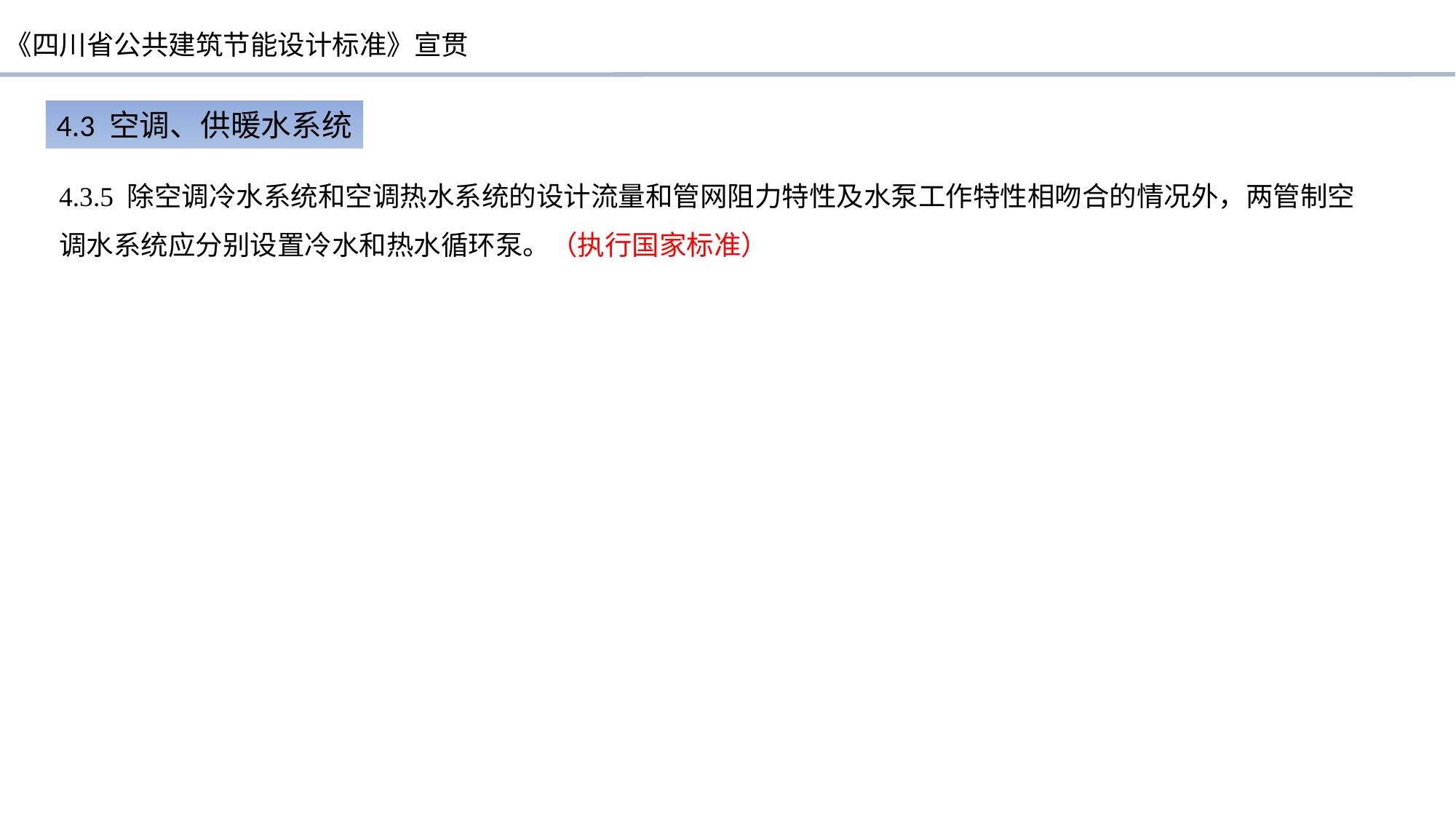

4.3 空调、供暖水系统
4.3.5 除空调冷水系统和空调热水系统的设计流量和管网阻力特性及水泵工作特性相吻合的情况外，两管制空调水系统应分别设置冷水和热水循环泵。（执行国家标准）